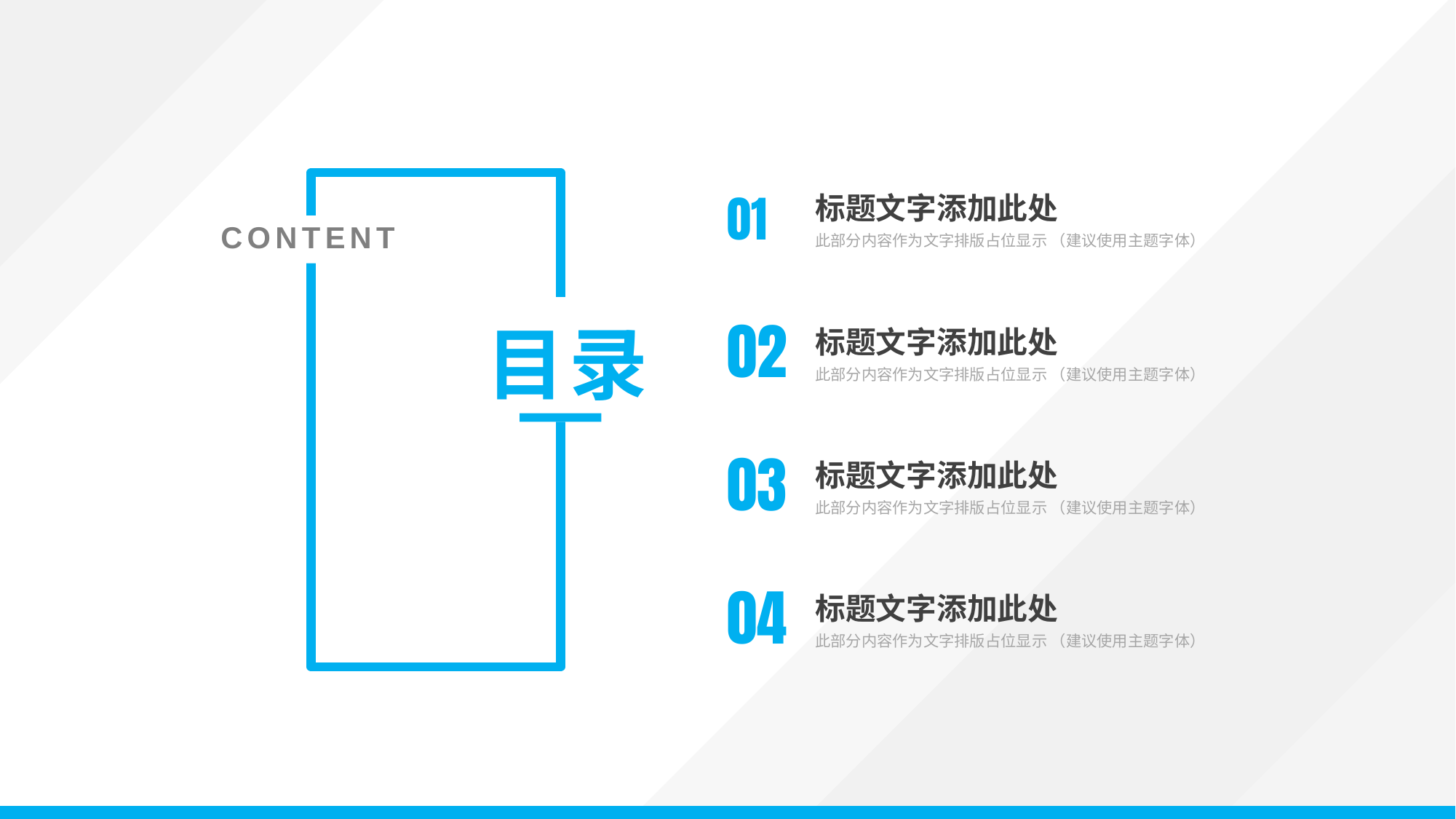

01
标题文字添加此处
此部分内容作为文字排版占位显示 （建议使用主题字体）
CONTENT
目录
02
标题文字添加此处
此部分内容作为文字排版占位显示 （建议使用主题字体）

03
标题文字添加此处
此部分内容作为文字排版占位显示 （建议使用主题字体）
04
标题文字添加此处
此部分内容作为文字排版占位显示 （建议使用主题字体）